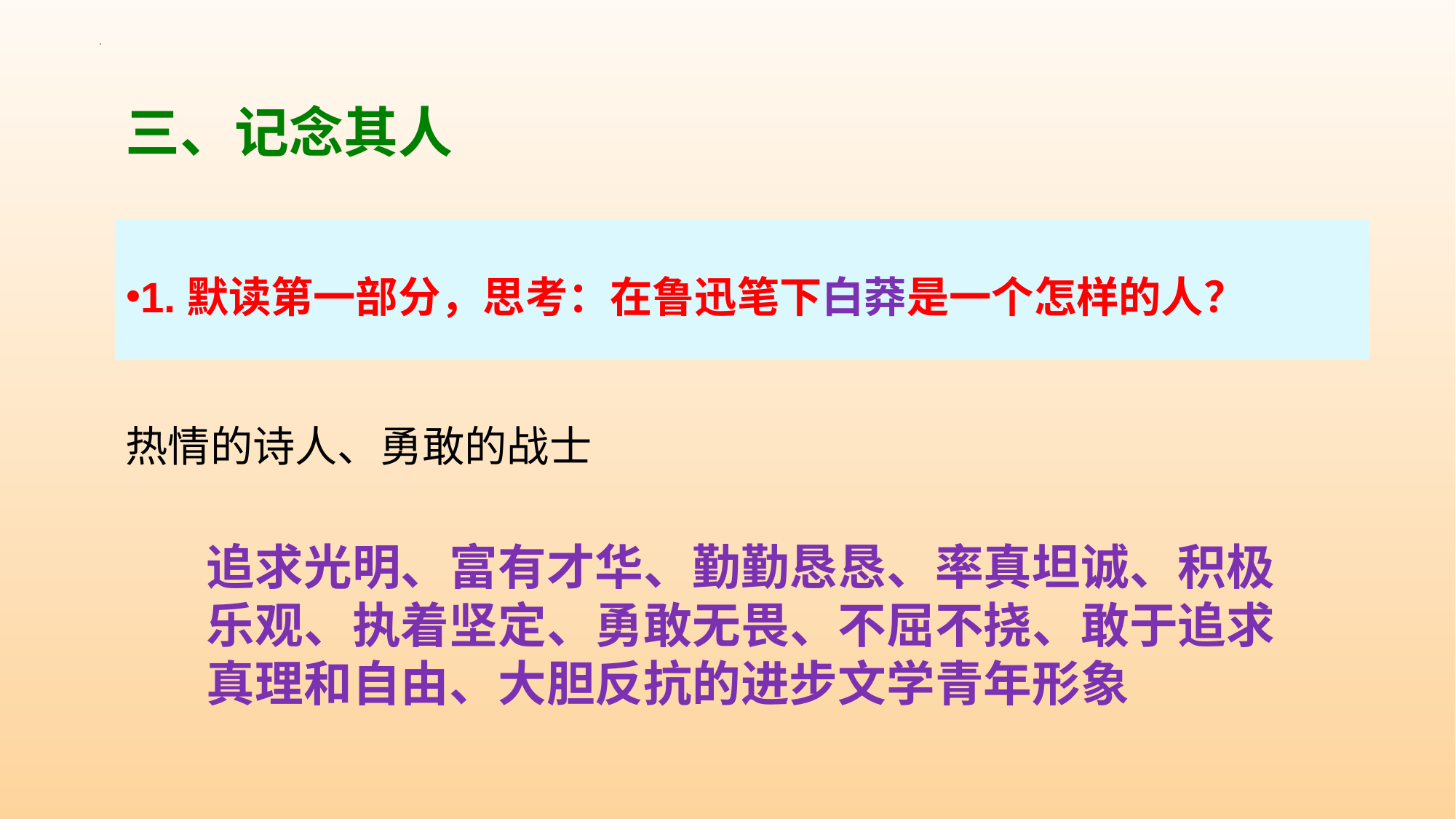

三、记念其人

1.默读第一部分，思考：在鲁迅笔下白莽是一个怎样的人？
热情的诗人、勇敢的战士
追求光明、富有才华、勤勤恳恳、率真坦诚、积极乐观、执着坚定、勇敢无畏、不屈不挠、敢于追求真理和自由、大胆反抗的进步文学青年形象